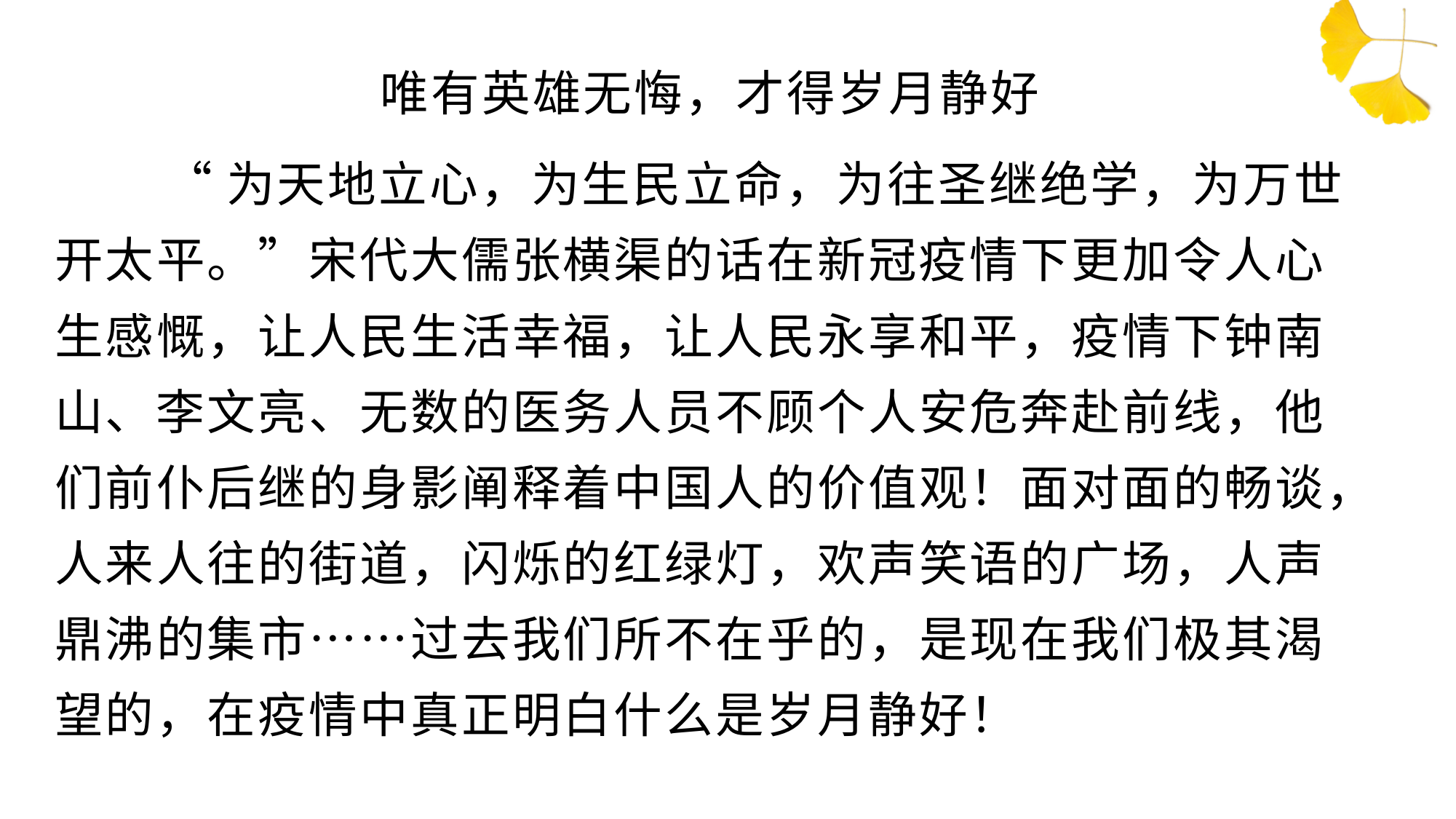

唯有英雄无悔，才得岁月静好
	“为天地立心，为生民立命，为往圣继绝学，为万世开太平。”宋代大儒张横渠的话在新冠疫情下更加令人心生感慨，让人民生活幸福，让人民永享和平，疫情下钟南山、李文亮、无数的医务人员不顾个人安危奔赴前线，他们前仆后继的身影阐释着中国人的价值观！面对面的畅谈，人来人往的街道，闪烁的红绿灯，欢声笑语的广场，人声鼎沸的集市……过去我们所不在乎的，是现在我们极其渴望的，在疫情中真正明白什么是岁月静好！